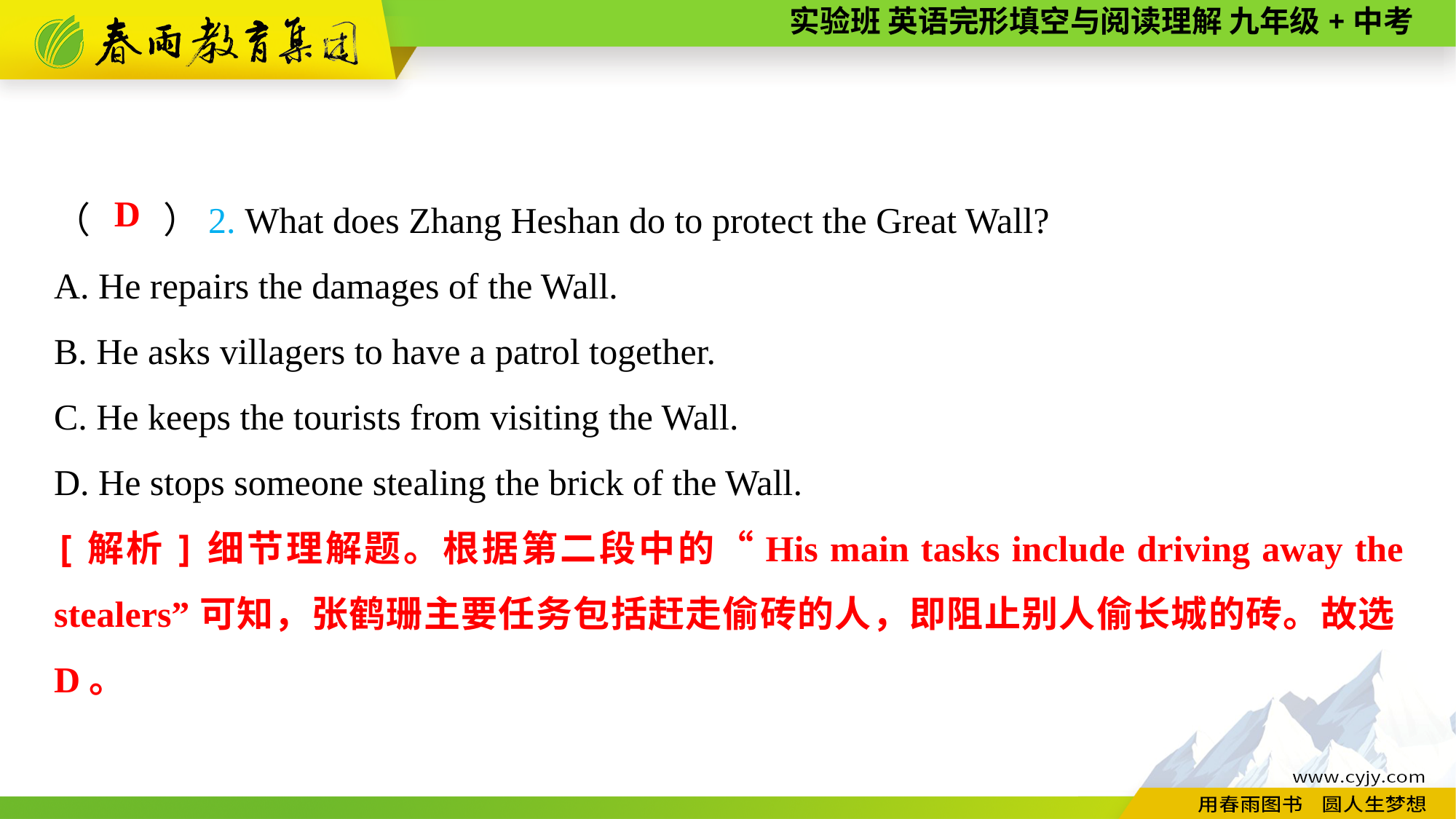

（　　）2. What does Zhang Heshan do to protect the Great Wall?
A. He repairs the damages of the Wall.
B. He asks villagers to have a patrol together.
C. He keeps the tourists from visiting the Wall.
D. He stops someone stealing the brick of the Wall.
D
[解析]细节理解题。根据第二段中的“His main tasks include driving away the stealers”可知，张鹤珊主要任务包括赶走偷砖的人，即阻止别人偷长城的砖。故选D。